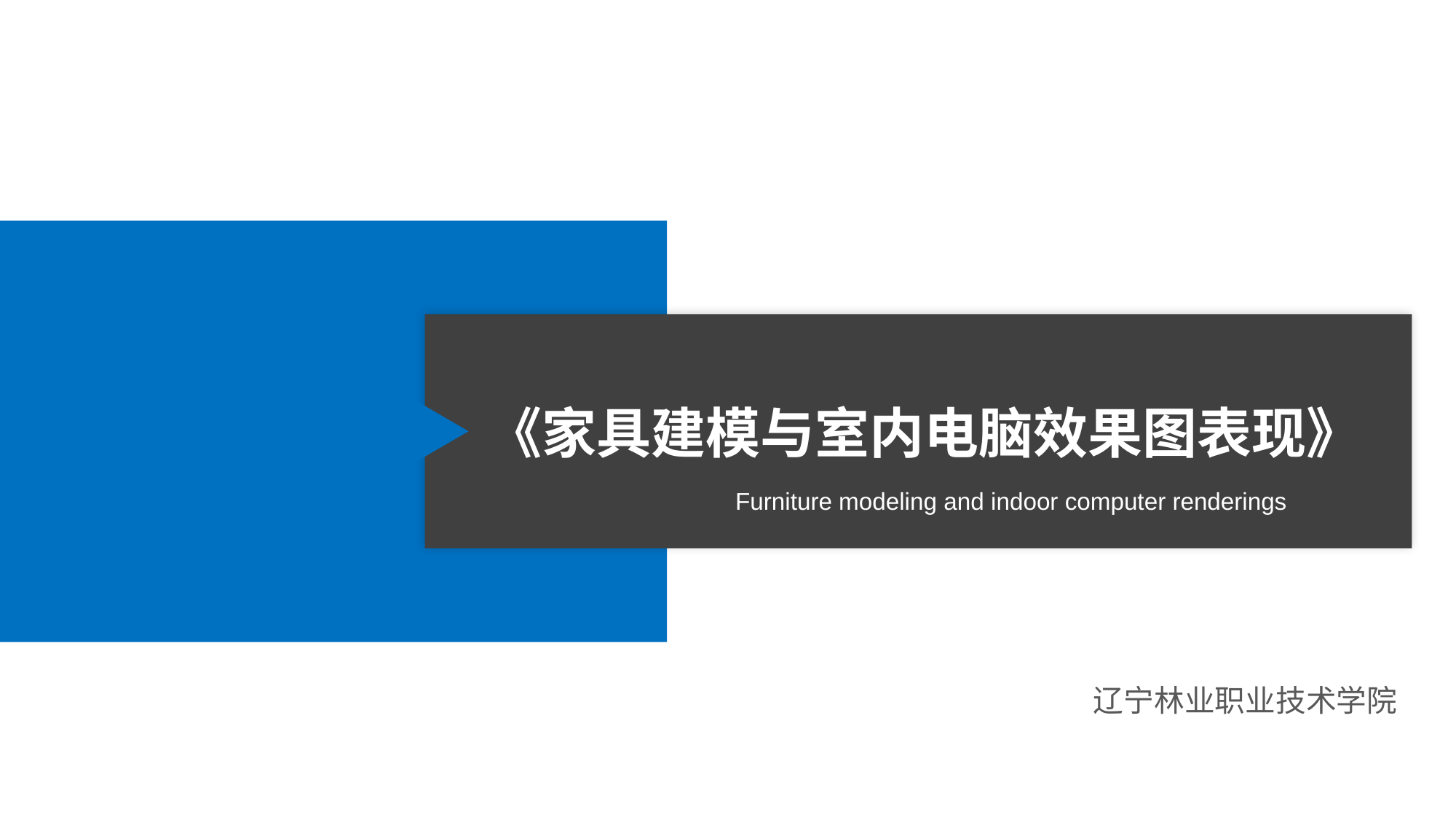

《家具建模与室内电脑效果图表现》

Furniture modeling and indoor computer renderings
辽宁林业职业技术学院